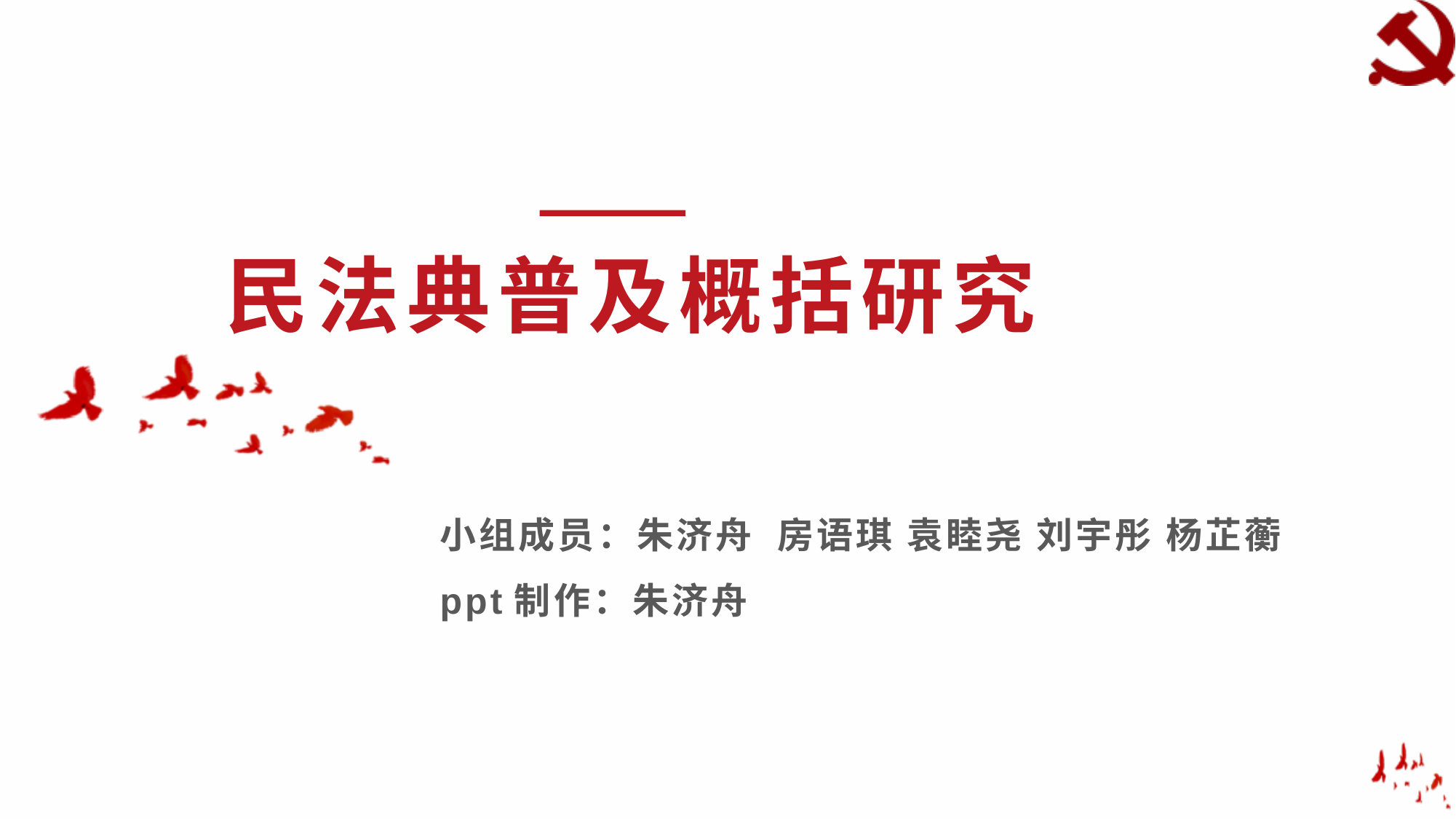

民法典普及概括研究

小组成员：朱济舟  房语琪 袁睦尧 刘宇彤 杨芷蘅
ppt制作：朱济舟